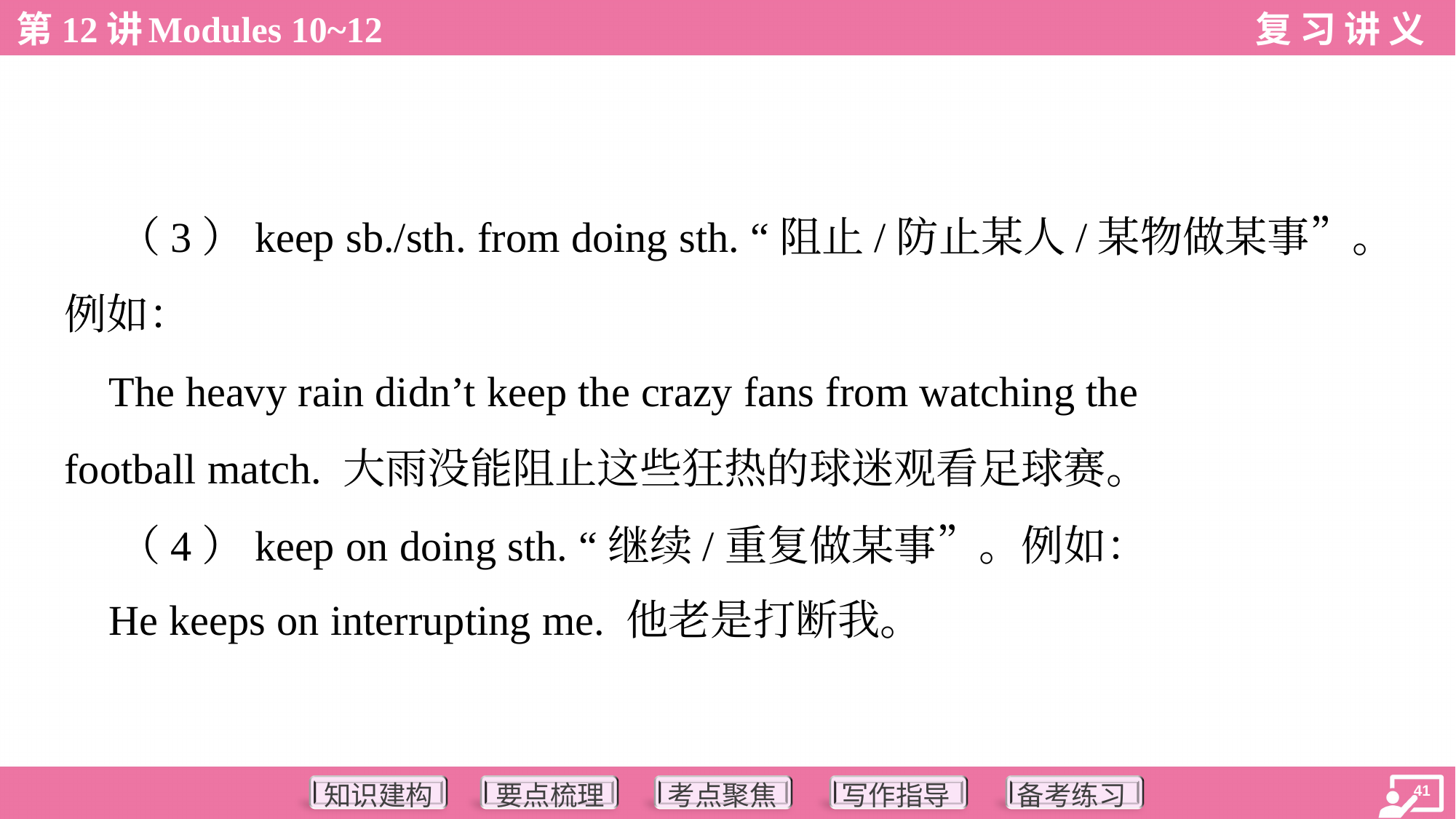

（3）keep sb./sth. from doing sth. “阻止/防止某人/某物做某事”。
例如：
    The heavy rain didn’t keep the crazy fans from watching the
football match. 大雨没能阻止这些狂热的球迷观看足球赛。
    （4）keep on doing sth. “继续/重复做某事”。例如：
    He keeps on interrupting me. 他老是打断我。